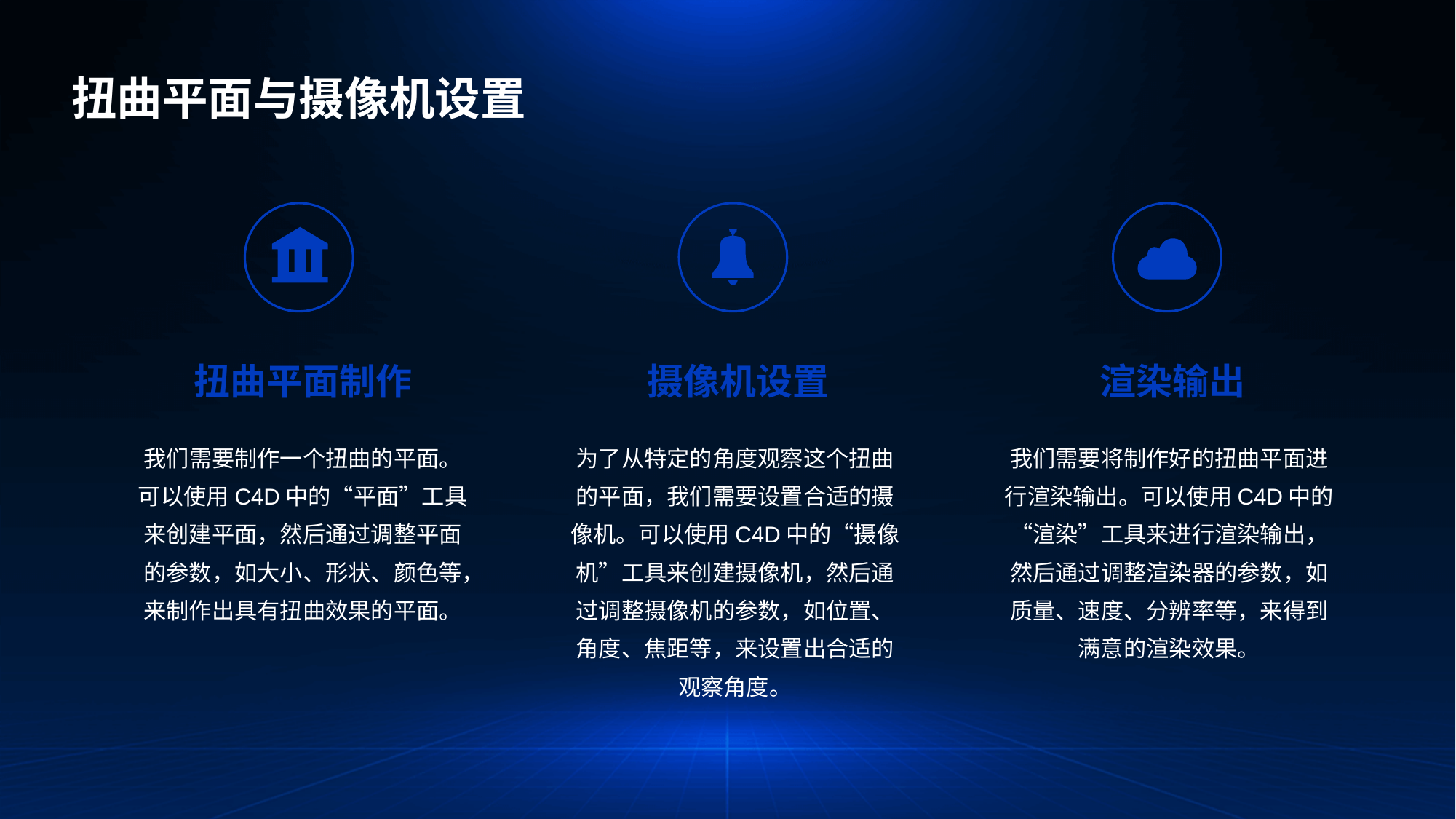

扭曲平面与摄像机设置

扭曲平面制作
摄像机设置
渲染输出
我们需要制作一个扭曲的平面。可以使用C4D中的“平面”工具来创建平面，然后通过调整平面的参数，如大小、形状、颜色等，来制作出具有扭曲效果的平面。
为了从特定的角度观察这个扭曲的平面，我们需要设置合适的摄像机。可以使用C4D中的“摄像机”工具来创建摄像机，然后通过调整摄像机的参数，如位置、角度、焦距等，来设置出合适的观察角度。
我们需要将制作好的扭曲平面进行渲染输出。可以使用C4D中的“渲染”工具来进行渲染输出，然后通过调整渲染器的参数，如质量、速度、分辨率等，来得到满意的渲染效果。